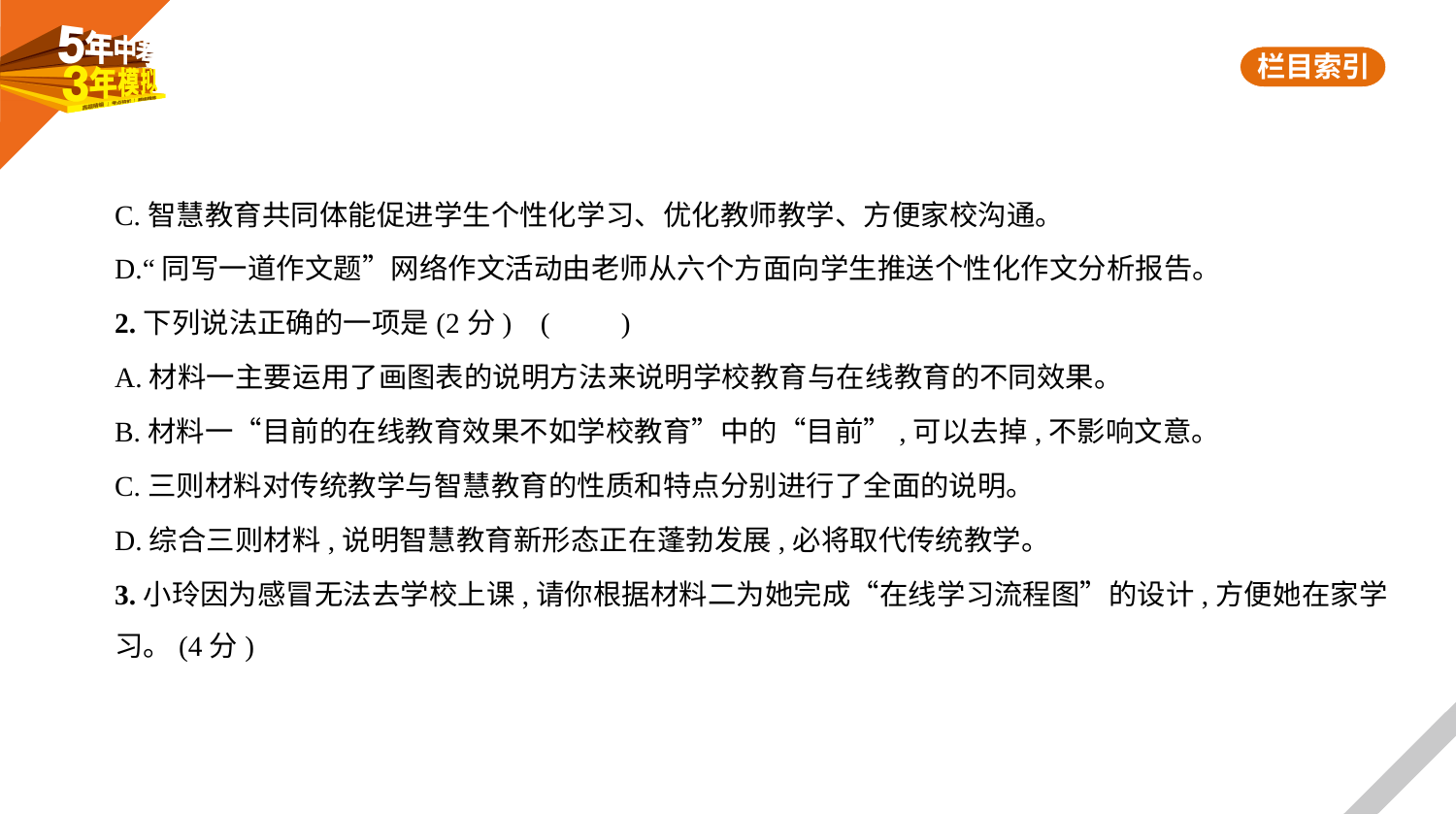

C.智慧教育共同体能促进学生个性化学习、优化教师教学、方便家校沟通。
D.“同写一道作文题”网络作文活动由老师从六个方面向学生推送个性化作文分析报告。
2.下列说法正确的一项是(2分) (　　)
A.材料一主要运用了画图表的说明方法来说明学校教育与在线教育的不同效果。
B.材料一“目前的在线教育效果不如学校教育”中的“目前”,可以去掉,不影响文意。
C.三则材料对传统教学与智慧教育的性质和特点分别进行了全面的说明。
D.综合三则材料,说明智慧教育新形态正在蓬勃发展,必将取代传统教学。
3.小玲因为感冒无法去学校上课,请你根据材料二为她完成“在线学习流程图”的设计,方便她在家学
习。(4分)